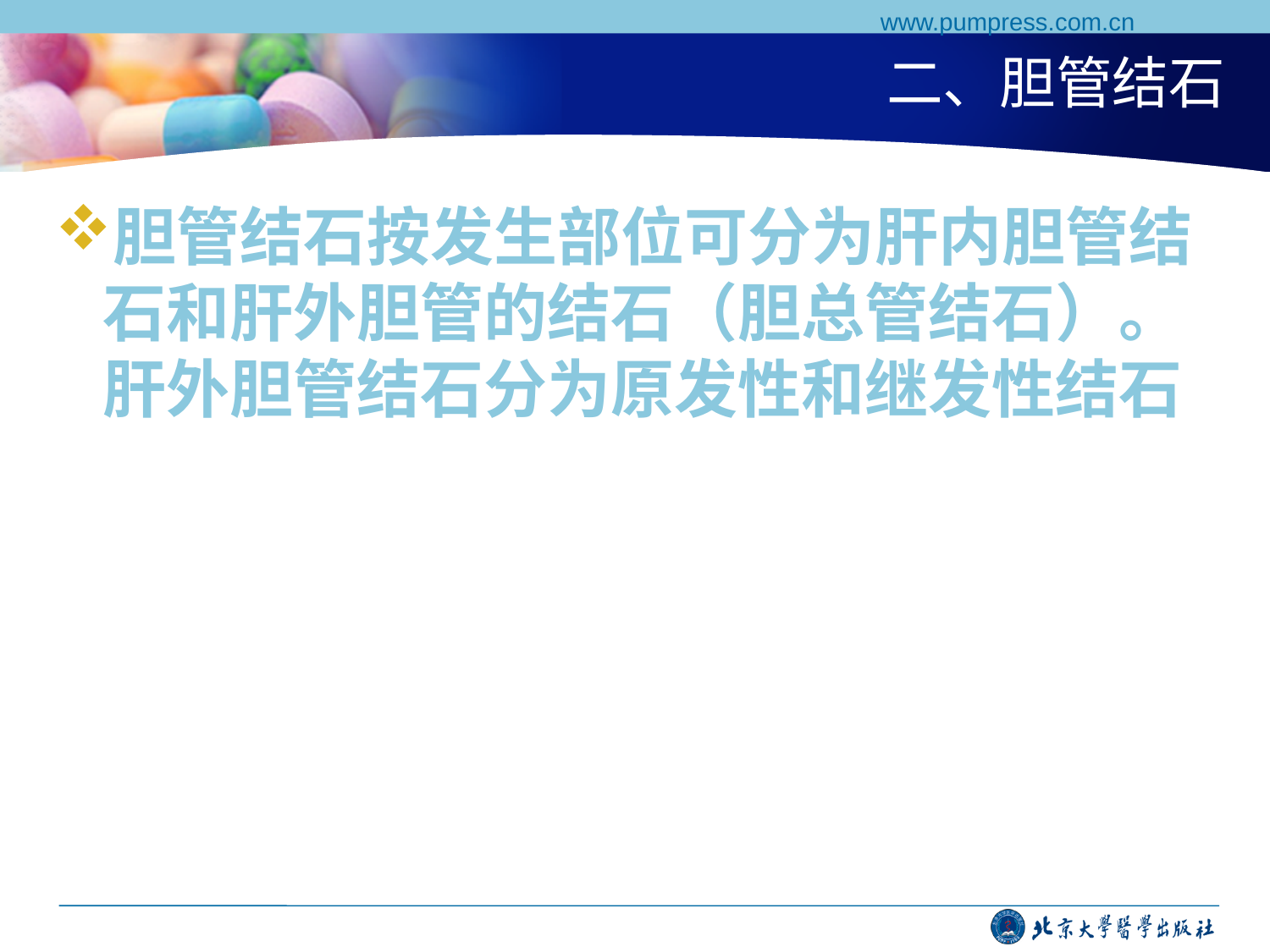

www.pumpress.com.cn
# 二、胆管结石
胆管结石按发生部位可分为肝内胆管结石和肝外胆管的结石（胆总管结石）。肝外胆管结石分为原发性和继发性结石